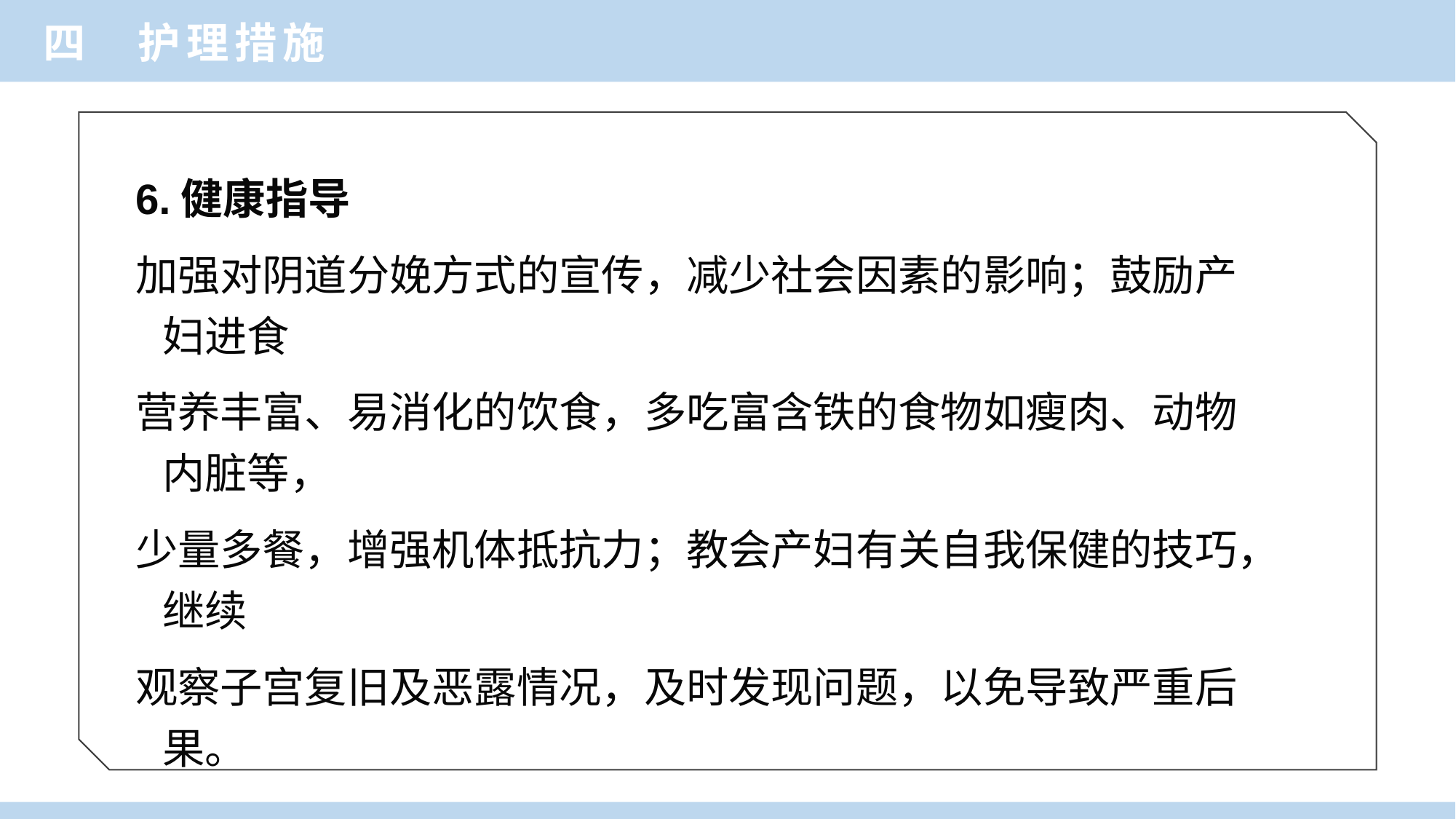

四   护理措施

6.健康指导
加强对阴道分娩方式的宣传，减少社会因素的影响；鼓励产妇进食
营养丰富、易消化的饮食，多吃富含铁的食物如瘦肉、动物内脏等，
少量多餐，增强机体抵抗力；教会产妇有关自我保健的技巧，继续
观察子宫复旧及恶露情况，及时发现问题，以免导致严重后果。